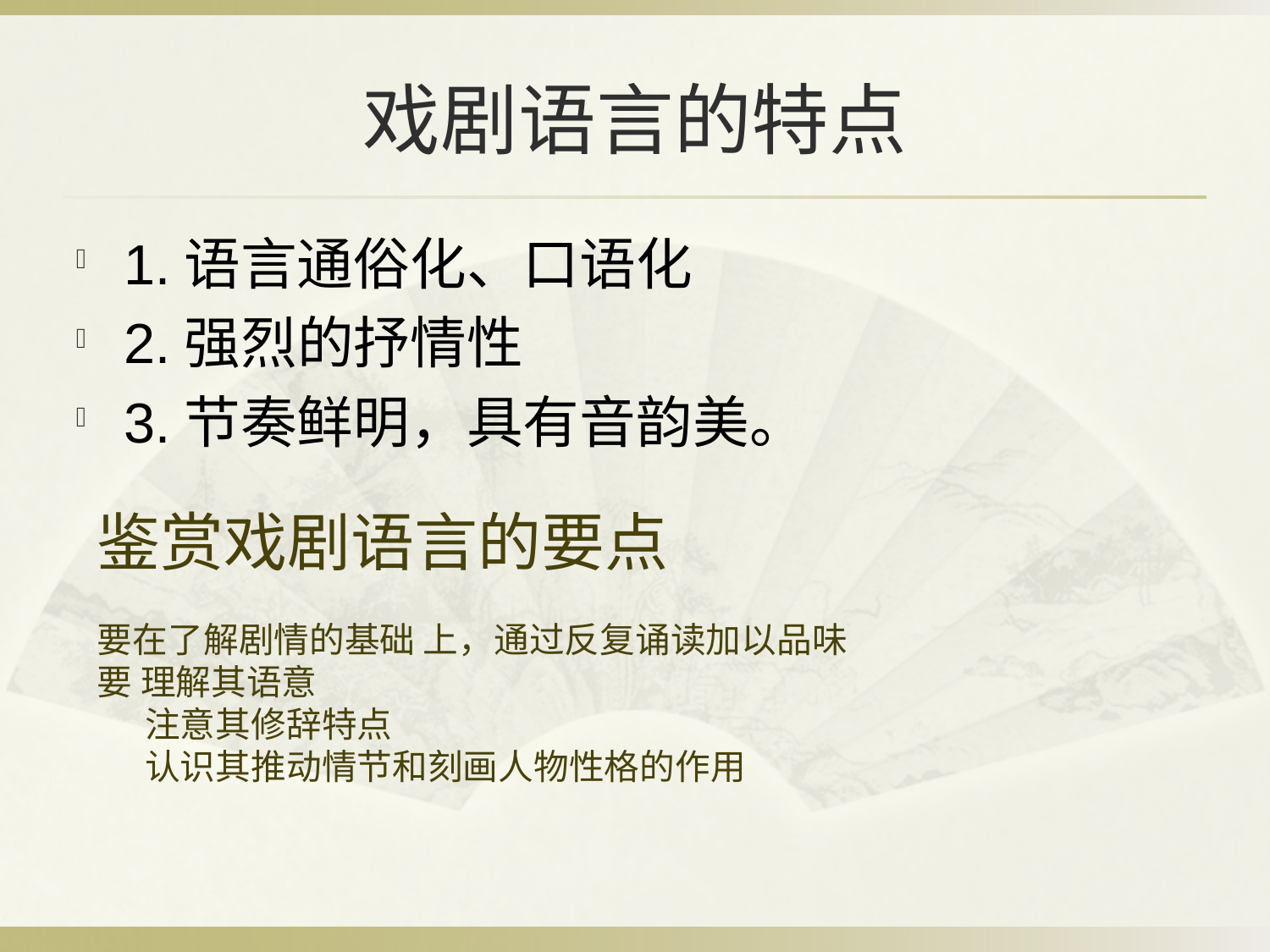

# 戏剧语言的特点
1.语言通俗化、口语化
2.强烈的抒情性
3.节奏鲜明，具有音韵美。
鉴赏戏剧语言的要点
要在了解剧情的基础 上，通过反复诵读加以品味
要 理解其语意
     注意其修辞特点
     认识其推动情节和刻画人物性格的作用